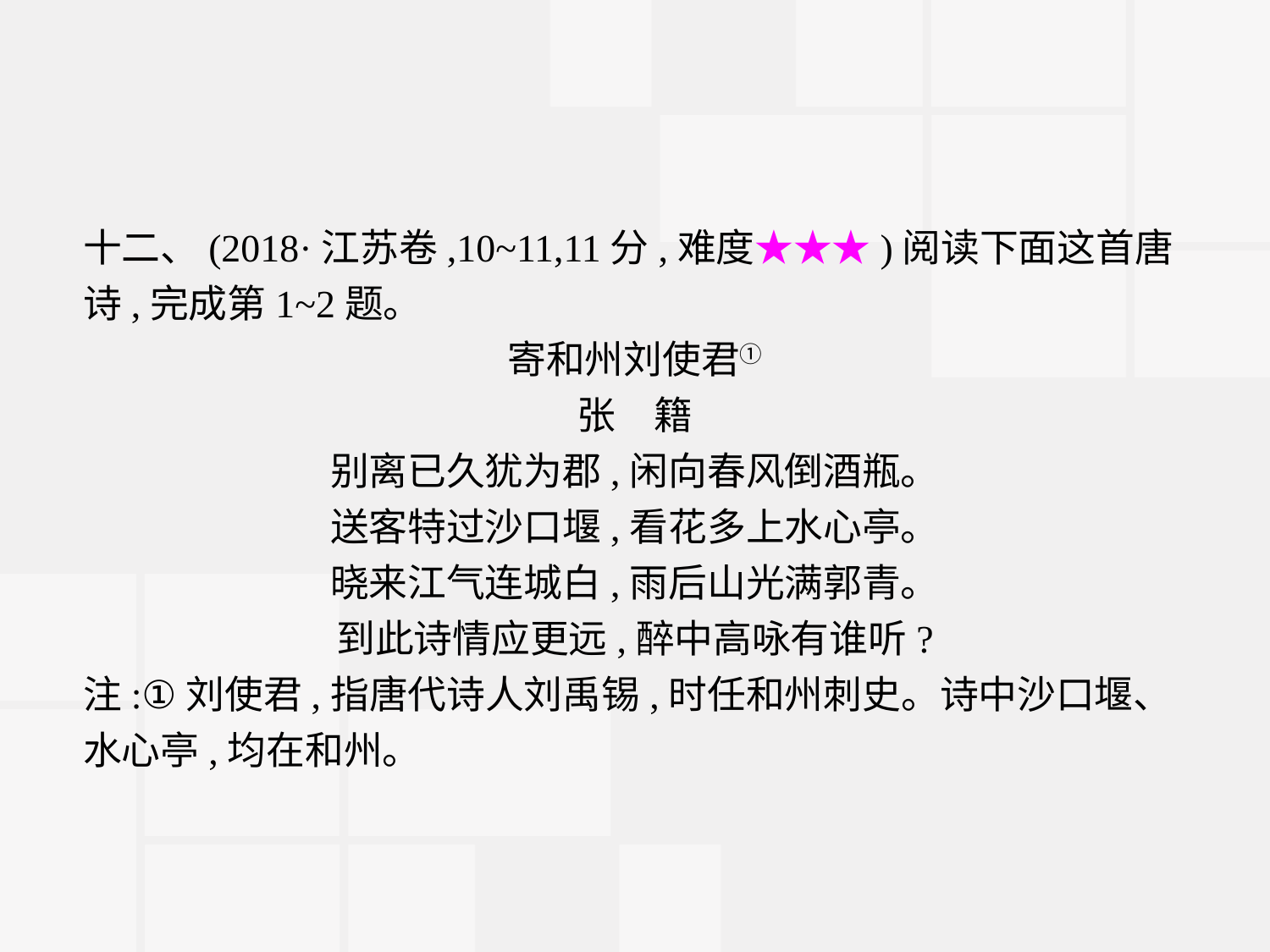

十二、(2018·江苏卷,10~11,11分,难度★★★)阅读下面这首唐诗,完成第1~2题。
寄和州刘使君①
张　籍
别离已久犹为郡,闲向春风倒酒瓶。
送客特过沙口堰,看花多上水心亭。
晓来江气连城白,雨后山光满郭青。
到此诗情应更远,醉中高咏有谁听?
注:①刘使君,指唐代诗人刘禹锡,时任和州刺史。诗中沙口堰、水心亭,均在和州。